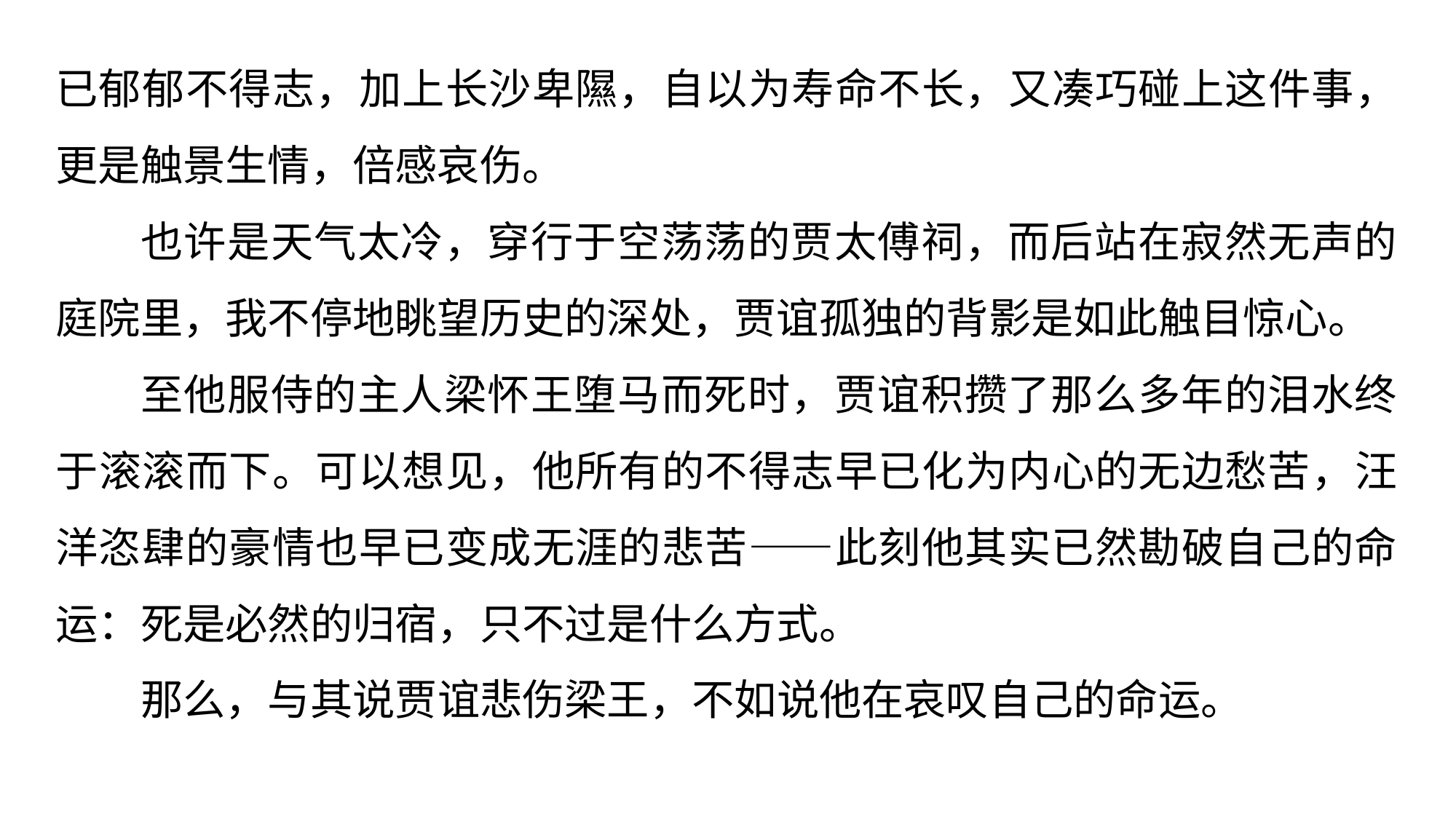

已郁郁不得志，加上长沙卑隰，自以为寿命不长，又凑巧碰上这件事，更是触景生情，倍感哀伤。
也许是天气太冷，穿行于空荡荡的贾太傅祠，而后站在寂然无声的庭院里，我不停地眺望历史的深处，贾谊孤独的背影是如此触目惊心。
至他服侍的主人梁怀王堕马而死时，贾谊积攒了那么多年的泪水终于滚滚而下。可以想见，他所有的不得志早已化为内心的无边愁苦，汪洋恣肆的豪情也早已变成无涯的悲苦——此刻他其实已然勘破自己的命运：死是必然的归宿，只不过是什么方式。
那么，与其说贾谊悲伤梁王，不如说他在哀叹自己的命运。